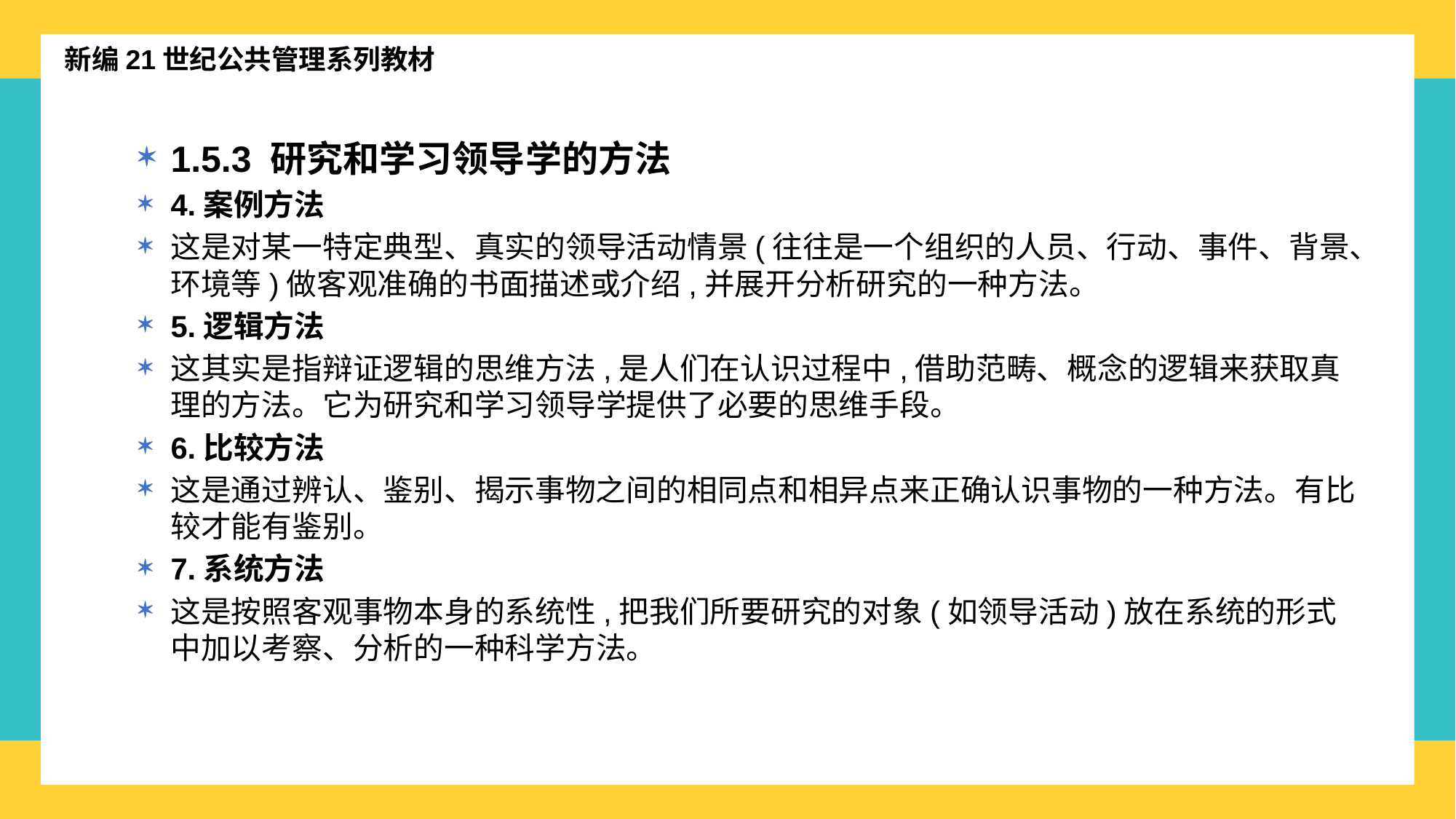

新编21世纪公共管理系列教材
1.5.3 研究和学习领导学的方法
4.案例方法
这是对某一特定典型、真实的领导活动情景(往往是一个组织的人员、行动、事件、背景、环境等)做客观准确的书面描述或介绍,并展开分析研究的一种方法。
5.逻辑方法
这其实是指辩证逻辑的思维方法,是人们在认识过程中,借助范畴、概念的逻辑来获取真理的方法。它为研究和学习领导学提供了必要的思维手段。
6.比较方法
这是通过辨认、鉴别、揭示事物之间的相同点和相异点来正确认识事物的一种方法。有比较才能有鉴别。
7.系统方法
这是按照客观事物本身的系统性,把我们所要研究的对象(如领导活动)放在系统的形式中加以考察、分析的一种科学方法。